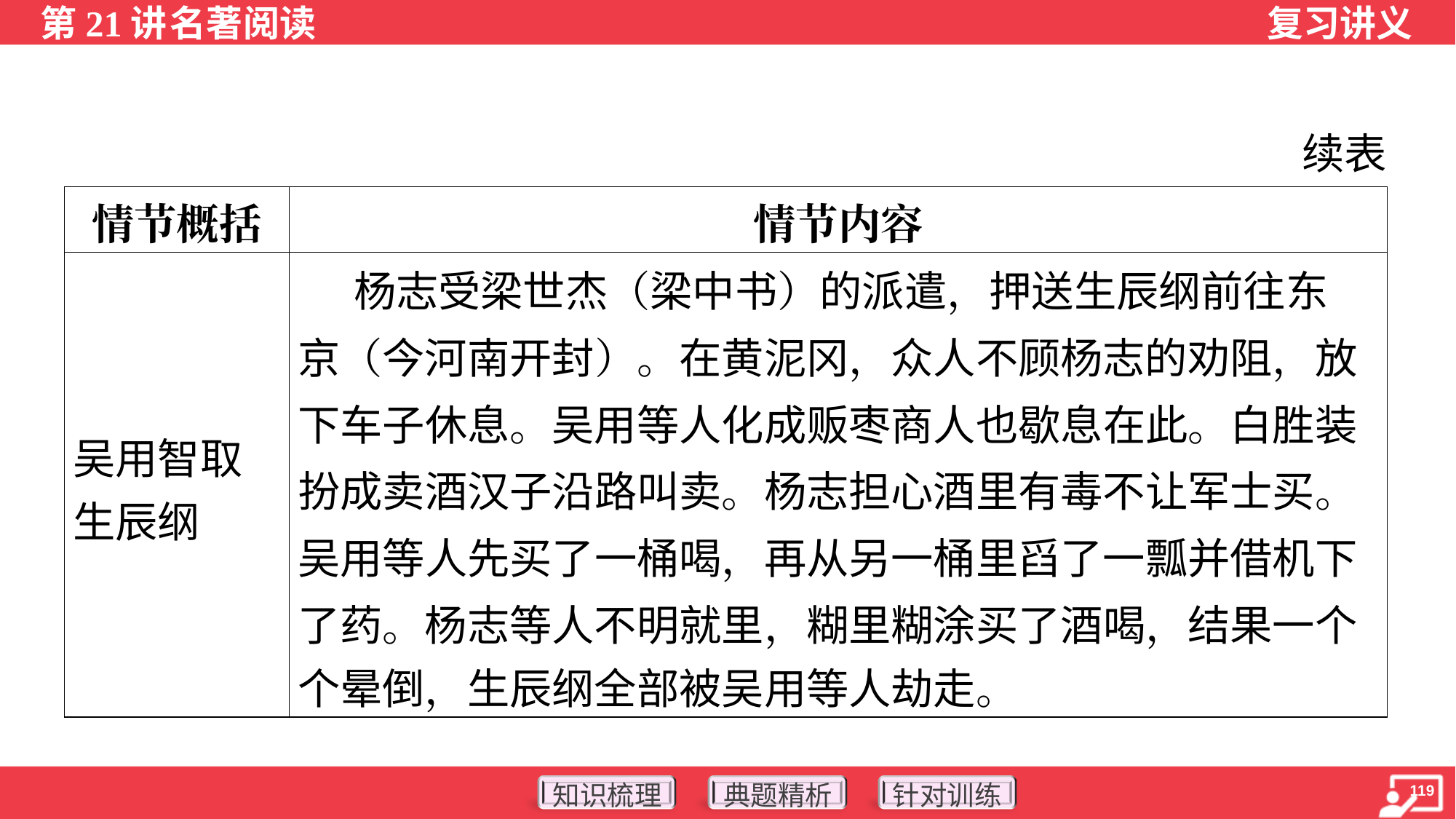

续表
| 情节概括 | 情节内容 |
| --- | --- |
| 吴用智取 生辰纲 | 杨志受梁世杰（梁中书）的派遣，押送生辰纲前往东 京（今河南开封）。在黄泥冈，众人不顾杨志的劝阻，放 下车子休息。吴用等人化成贩枣商人也歇息在此。白胜装 扮成卖酒汉子沿路叫卖。杨志担心酒里有毒不让军士买。 吴用等人先买了一桶喝，再从另一桶里舀了一瓢并借机下 了药。杨志等人不明就里，糊里糊涂买了酒喝，结果一个 个晕倒，生辰纲全部被吴用等人劫走。 |